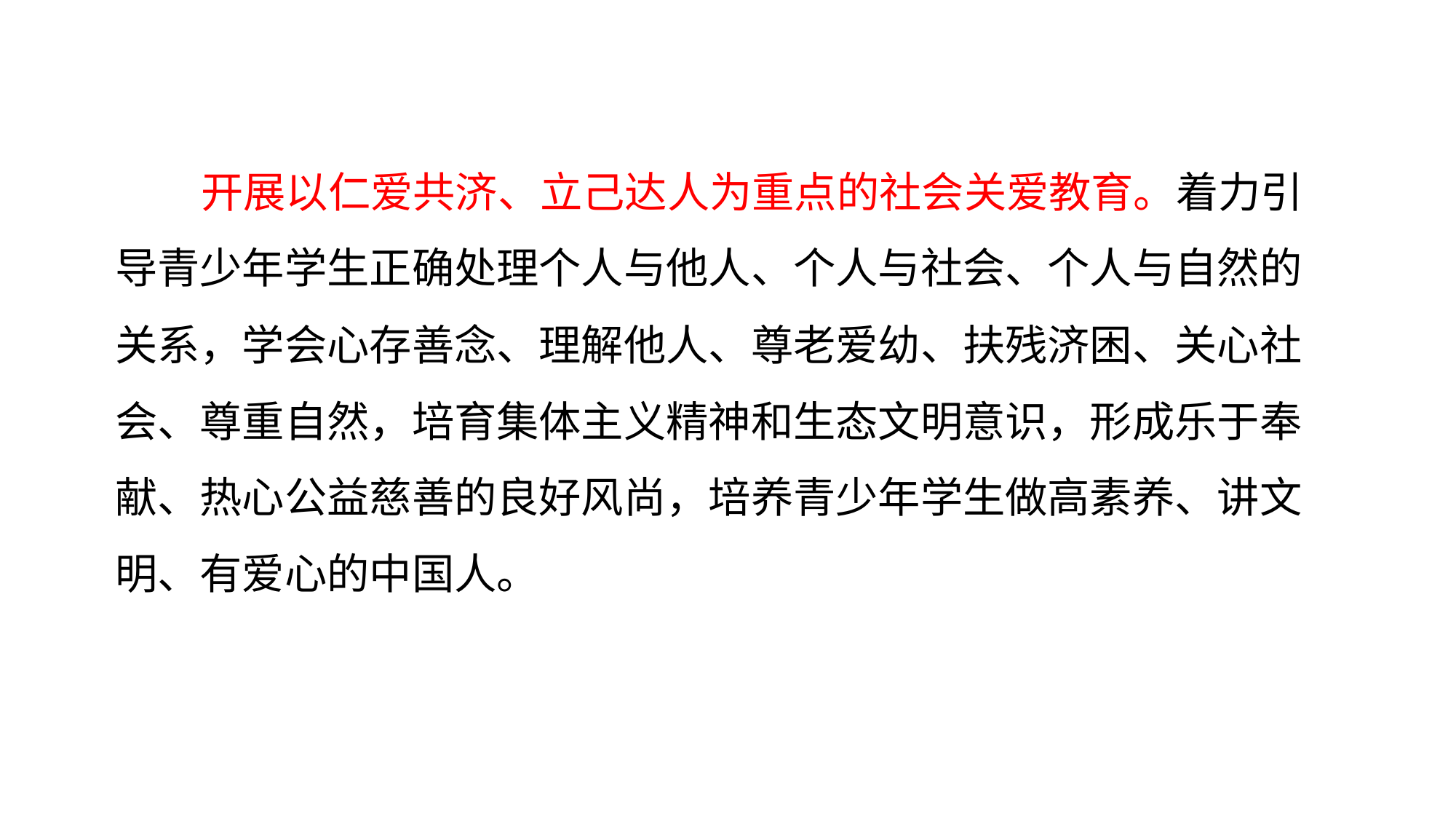

开展以仁爱共济、立己达人为重点的社会关爱教育。着力引导青少年学生正确处理个人与他人、个人与社会、个人与自然的关系，学会心存善念、理解他人、尊老爱幼、扶残济困、关心社会、尊重自然，培育集体主义精神和生态文明意识，形成乐于奉献、热心公益慈善的良好风尚，培养青少年学生做高素养、讲文明、有爱心的中国人。